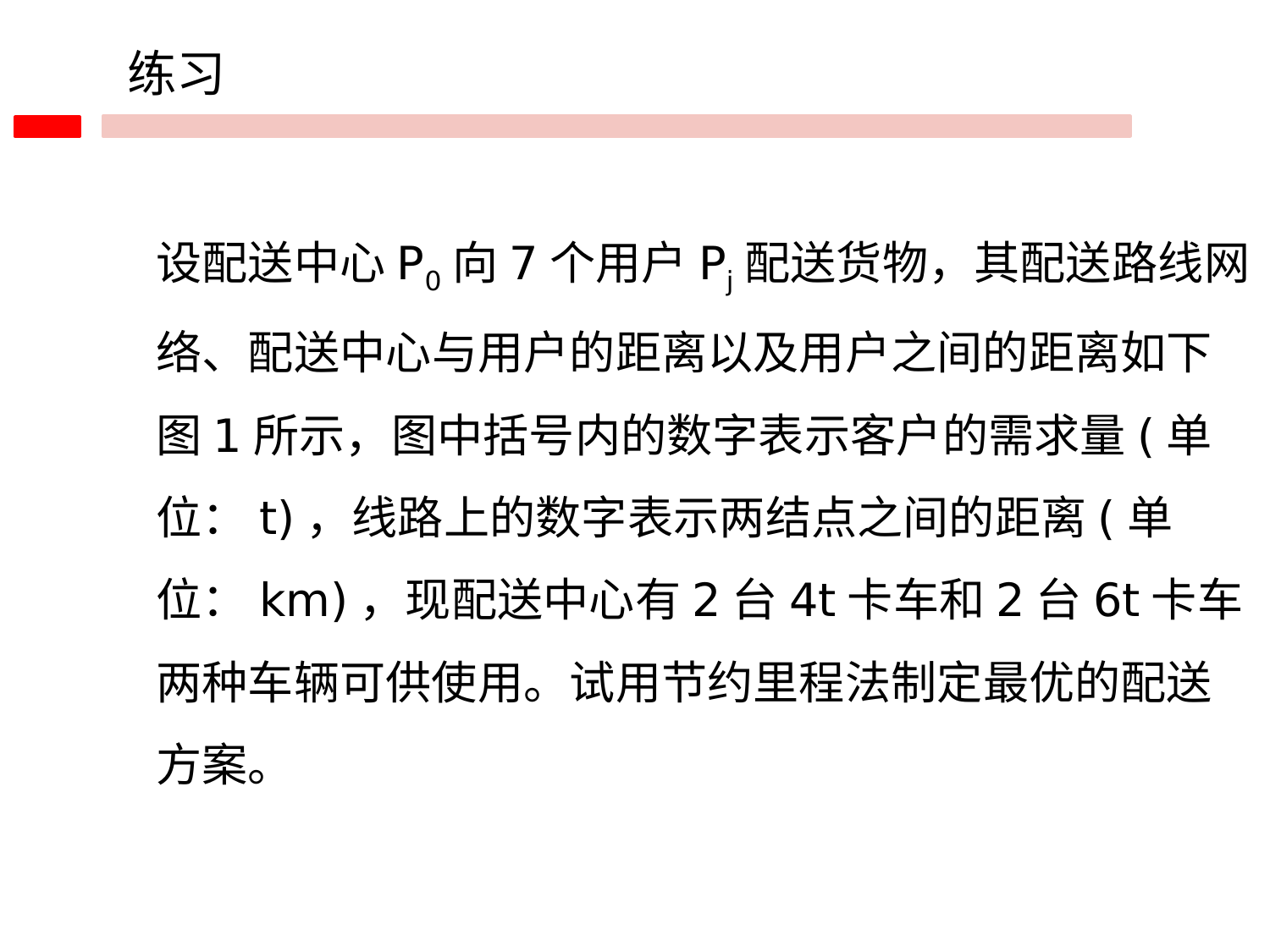

练习
设配送中心P0向7个用户Pj配送货物，其配送路线网络、配送中心与用户的距离以及用户之间的距离如下图1所示，图中括号内的数字表示客户的需求量(单位：t)，线路上的数字表示两结点之间的距离(单位：km)，现配送中心有2台4t卡车和2台6t卡车两种车辆可供使用。试用节约里程法制定最优的配送方案。